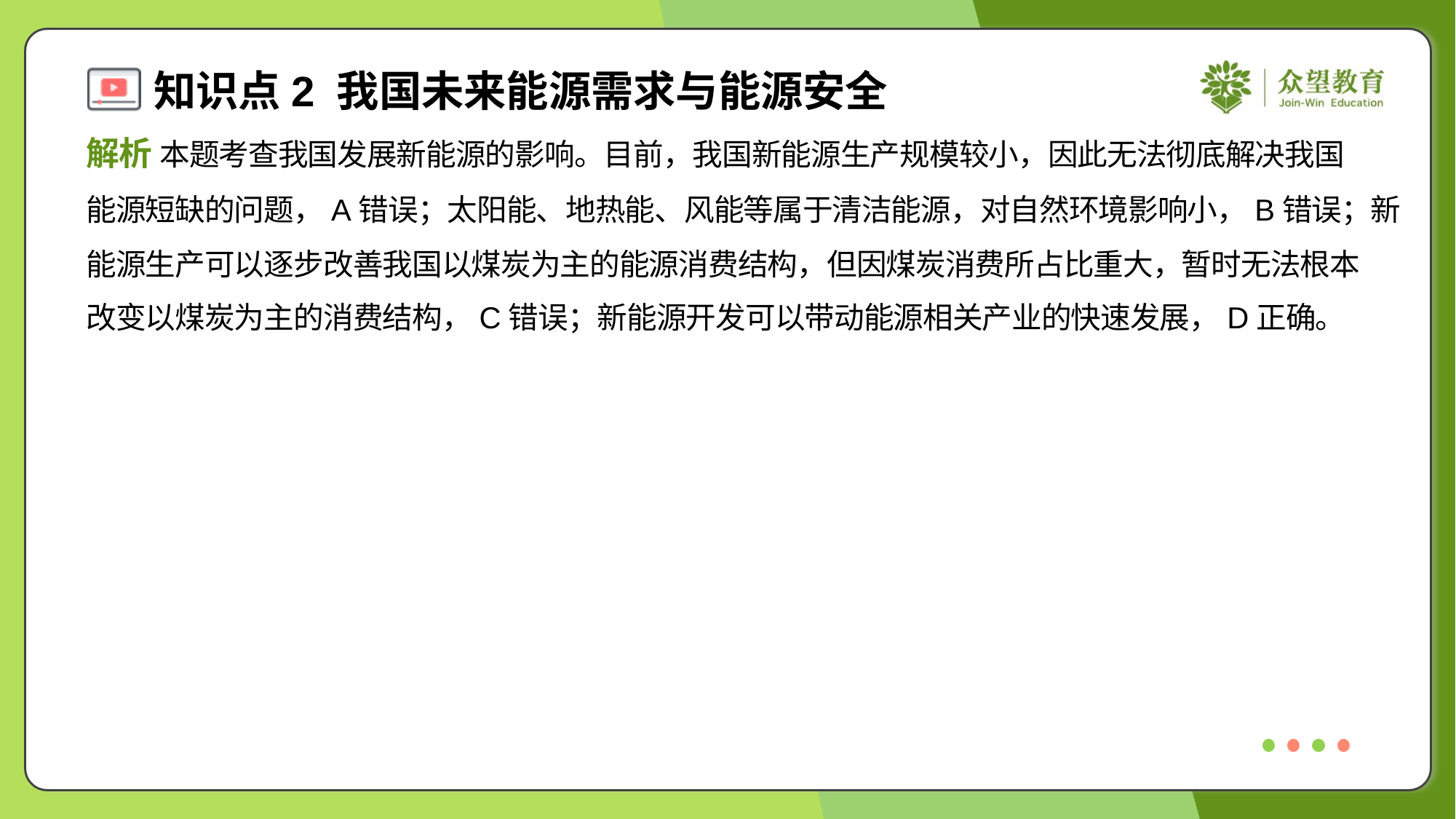

解析 本题考查我国发展新能源的影响。目前，我国新能源生产规模较小，因此无法彻底解决我国
能源短缺的问题，A错误；太阳能、地热能、风能等属于清洁能源，对自然环境影响小，B错误；新
能源生产可以逐步改善我国以煤炭为主的能源消费结构，但因煤炭消费所占比重大，暂时无法根本
改变以煤炭为主的消费结构，C错误；新能源开发可以带动能源相关产业的快速发展，D正确。